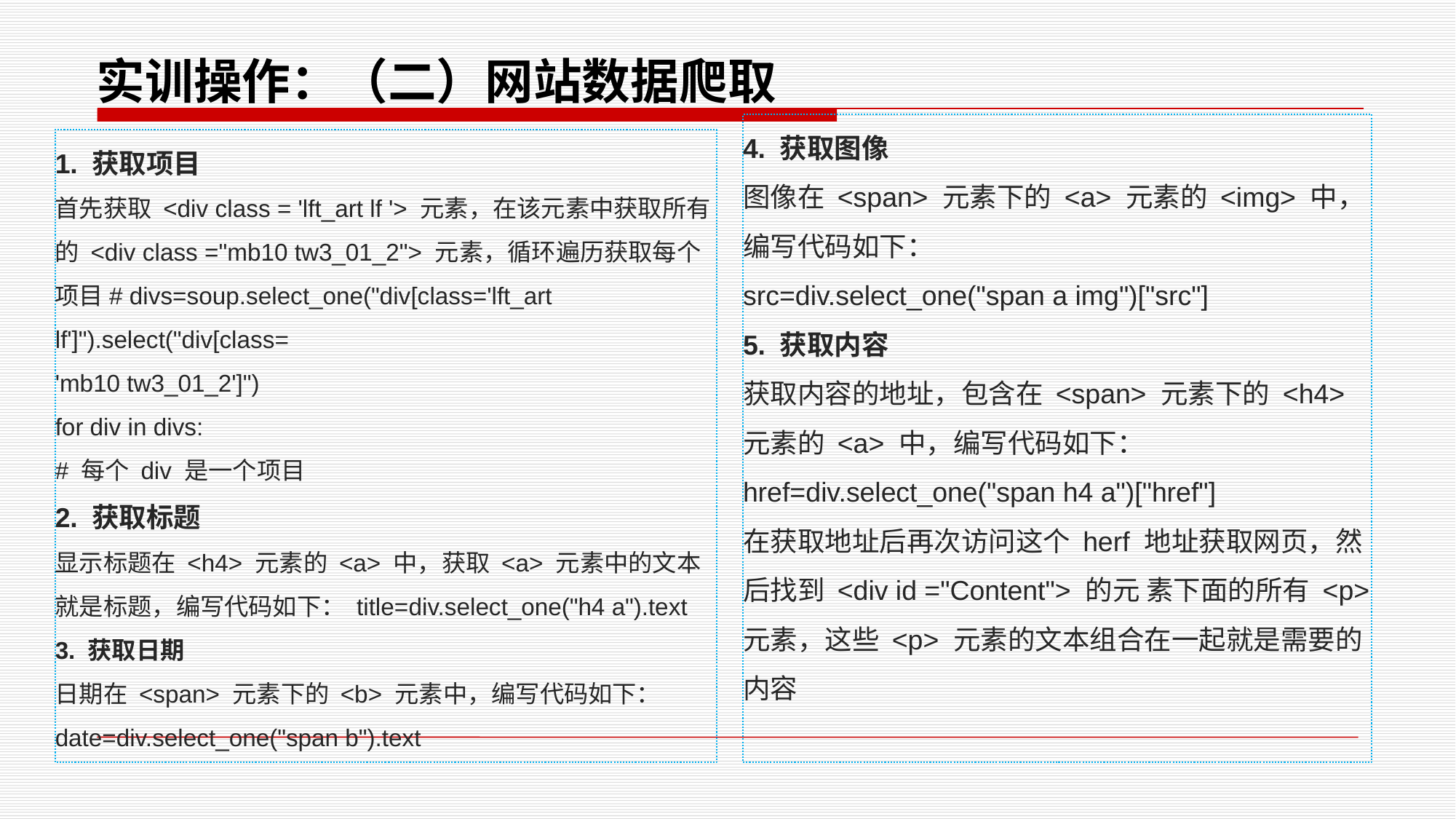

# 实训操作：（二）网站数据爬取
4. 获取图像
图像在 <span> 元素下的 <a> 元素的 <img> 中，编写代码如下：
src=div.select_one("span a img")["src"]
5. 获取内容
获取内容的地址，包含在 <span> 元素下的 <h4> 元素的 <a> 中，编写代码如下：
href=div.select_one("span h4 a")["href"]
在获取地址后再次访问这个 herf 地址获取网页，然后找到 <div id ="Content"> 的元 素下面的所有 <p> 元素，这些 <p> 元素的文本组合在一起就是需要的内容
1. 获取项目
首先获取 <div class = 'lft_art lf '> 元素，在该元素中获取所有的 <div class ="mb10 tw3_01_2"> 元素，循环遍历获取每个项目# divs=soup.select_one("div[class='lft_art lf']").select("div[class=
'mb10 tw3_01_2']")
for div in divs:
# 每个 div 是一个项目
2. 获取标题
显示标题在 <h4> 元素的 <a> 中，获取 <a> 元素中的文本就是标题，编写代码如下： title=div.select_one("h4 a").text
3. 获取日期
日期在 <span> 元素下的 <b> 元素中，编写代码如下：date=div.select_one("span b").text